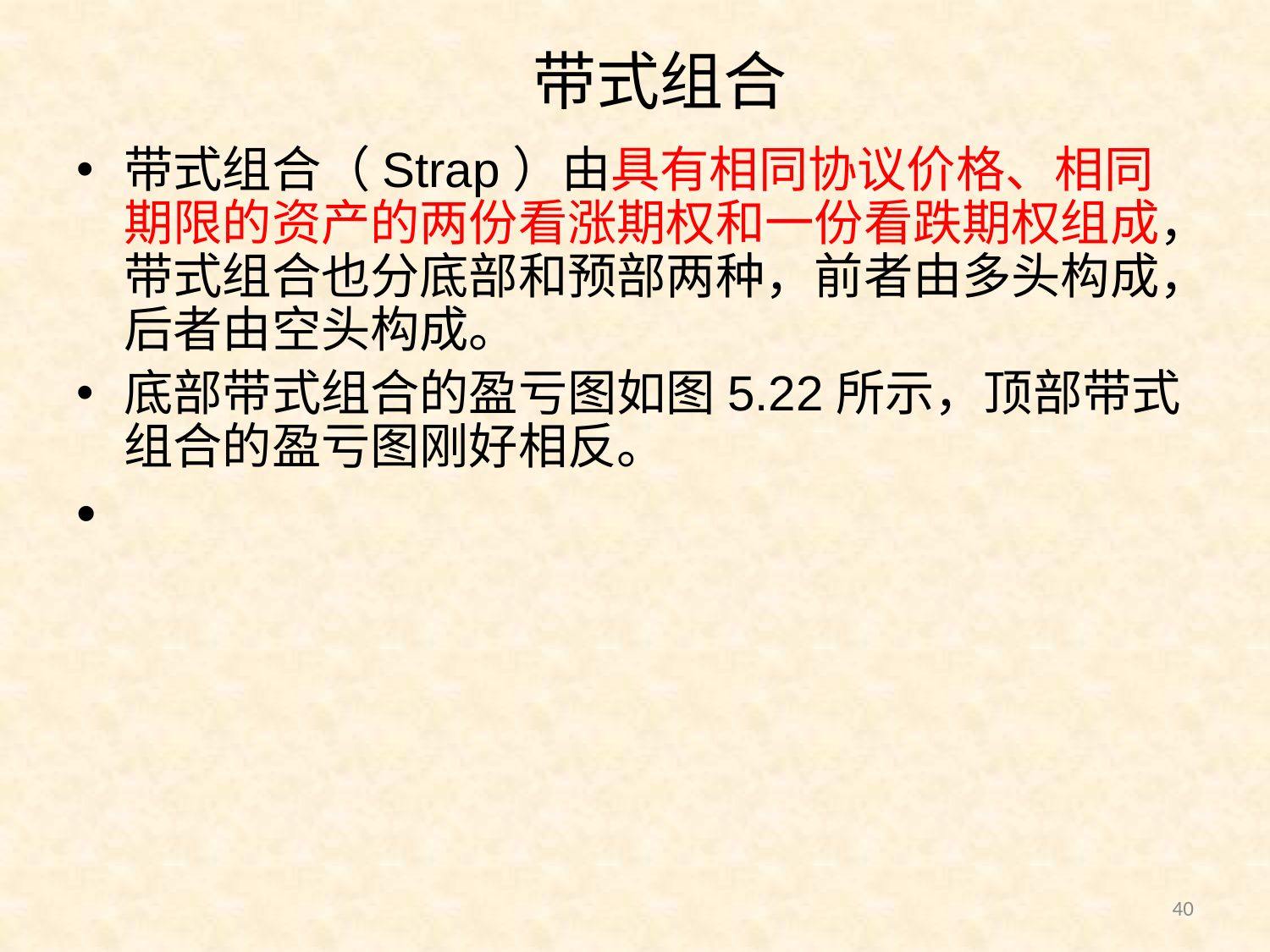

# 带式组合
带式组合（Strap）由具有相同协议价格、相同期限的资产的两份看涨期权和一份看跌期权组成，带式组合也分底部和预部两种，前者由多头构成，后者由空头构成。
底部带式组合的盈亏图如图5.22所示，顶部带式组合的盈亏图刚好相反。

40